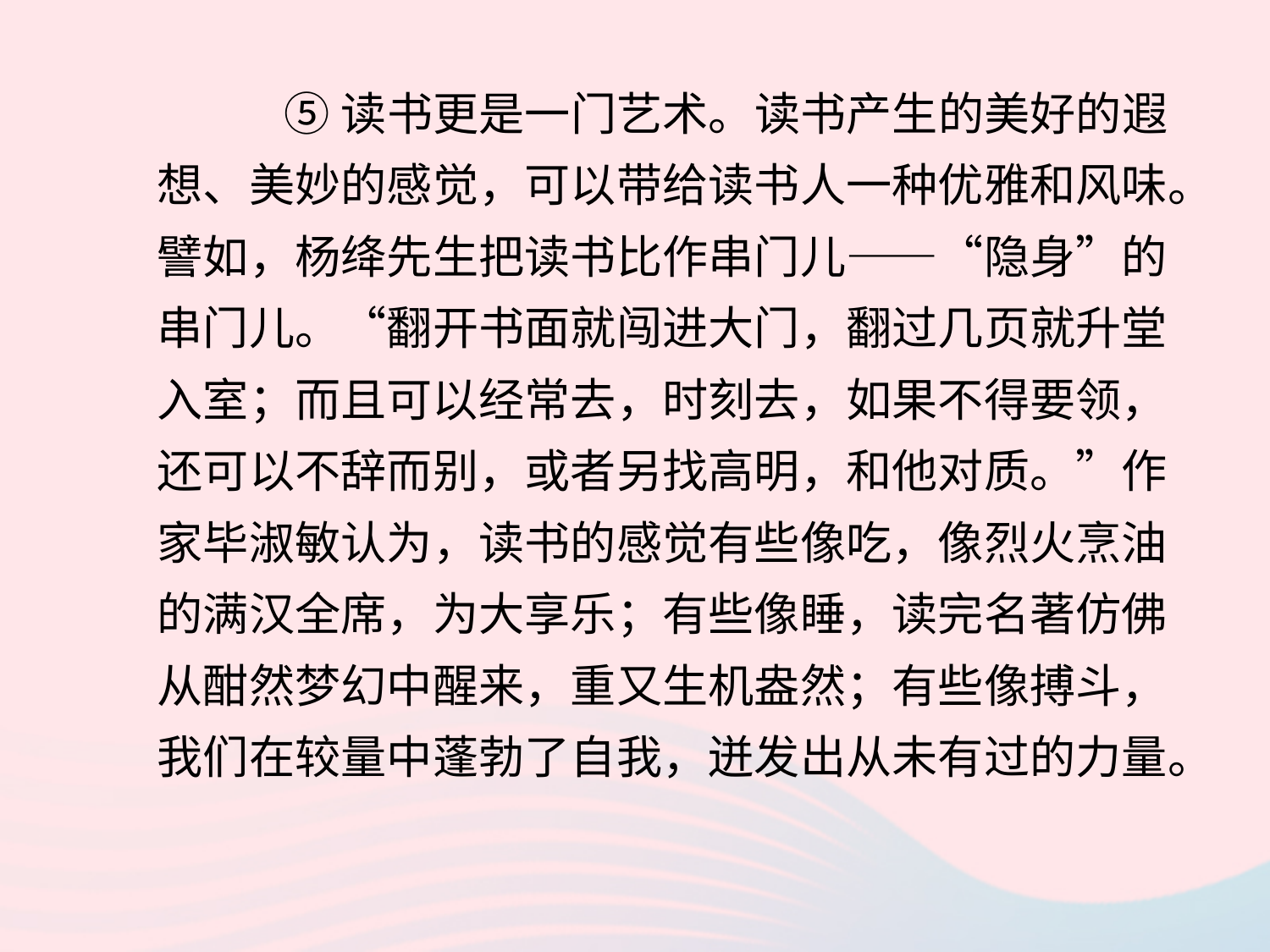

⑤读书更是一门艺术。读书产生的美好的遐想、美妙的感觉，可以带给读书人一种优雅和风味。譬如，杨绛先生把读书比作串门儿——“隐身”的串门儿。“翻开书面就闯进大门，翻过几页就升堂入室；而且可以经常去，时刻去，如果不得要领，还可以不辞而别，或者另找高明，和他对质。”作家毕淑敏认为，读书的感觉有些像吃，像烈火烹油的满汉全席，为大享乐；有些像睡，读完名著仿佛从酣然梦幻中醒来，重又生机盎然；有些像搏斗，我们在较量中蓬勃了自我，迸发出从未有过的力量。